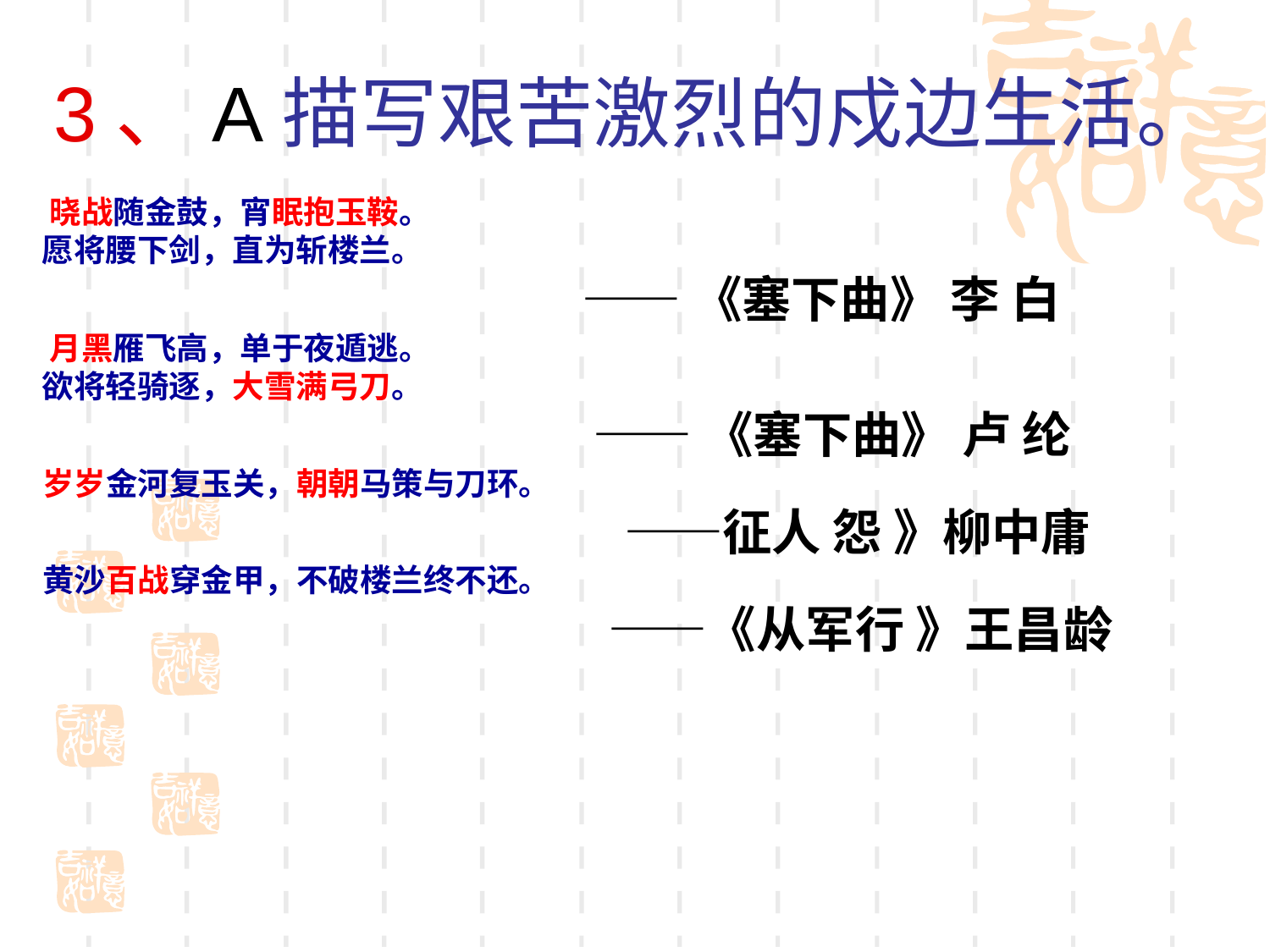

3、A描写艰苦激烈的戍边生活。
  晓战随金鼓，宵眠抱玉鞍。
  愿将腰下剑，直为斩楼兰。
                                 ——《塞下曲》 李 白
  月黑雁飞高，单于夜遁逃。
  欲将轻骑逐，大雪满弓刀。
                                   ——《塞下曲》 卢 纶
 岁岁金河复玉关，朝朝马策与刀环。
　　　　　　　　                  ——征人 怨 》柳中庸
 黄沙百战穿金甲，不破楼兰终不还。
　　　　　　　                     ——《从军行 》王昌龄